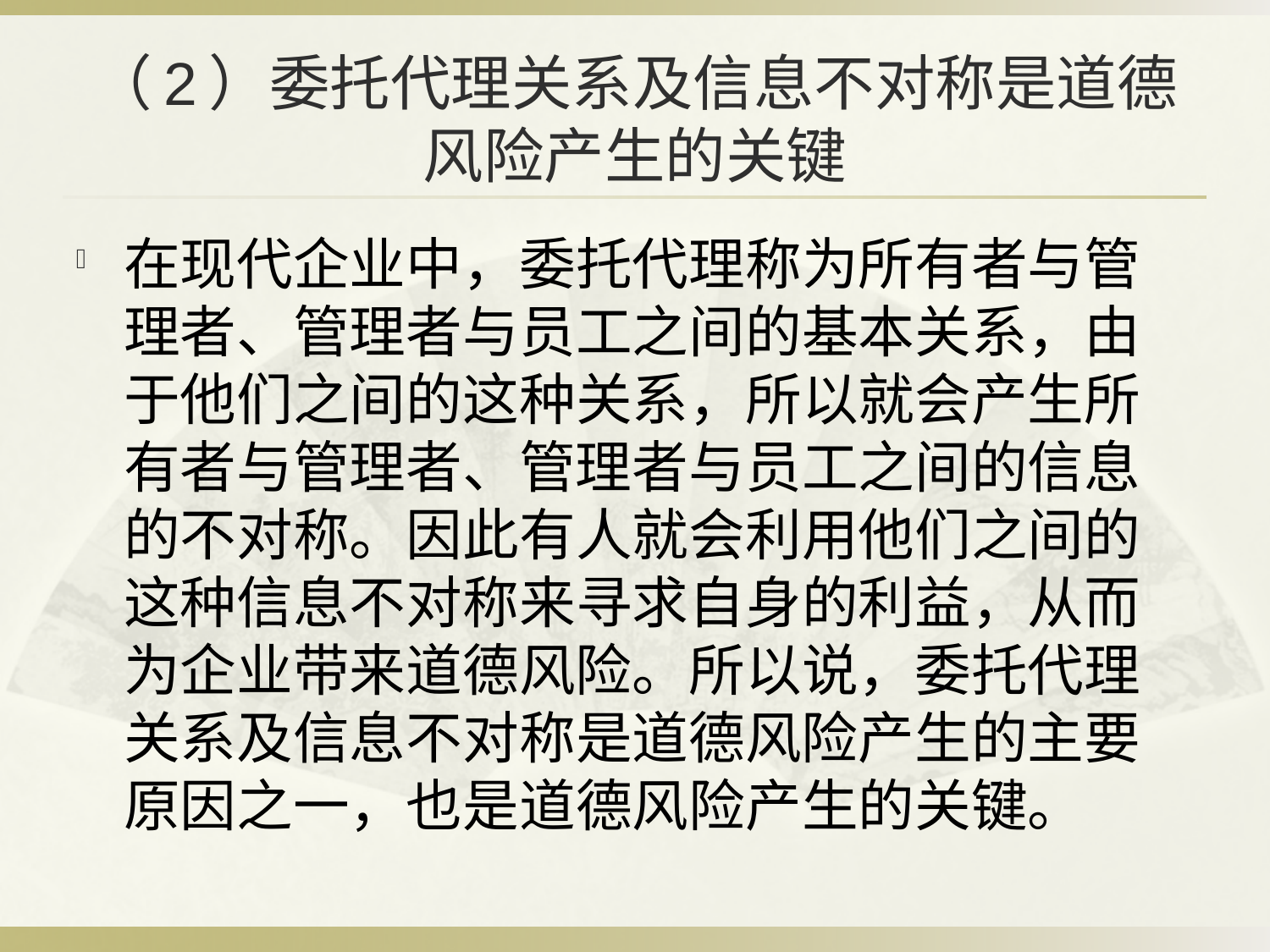

# （2）委托代理关系及信息不对称是道德风险产生的关键
在现代企业中，委托代理称为所有者与管理者、管理者与员工之间的基本关系，由于他们之间的这种关系，所以就会产生所有者与管理者、管理者与员工之间的信息的不对称。因此有人就会利用他们之间的这种信息不对称来寻求自身的利益，从而为企业带来道德风险。所以说，委托代理关系及信息不对称是道德风险产生的主要原因之一，也是道德风险产生的关键。